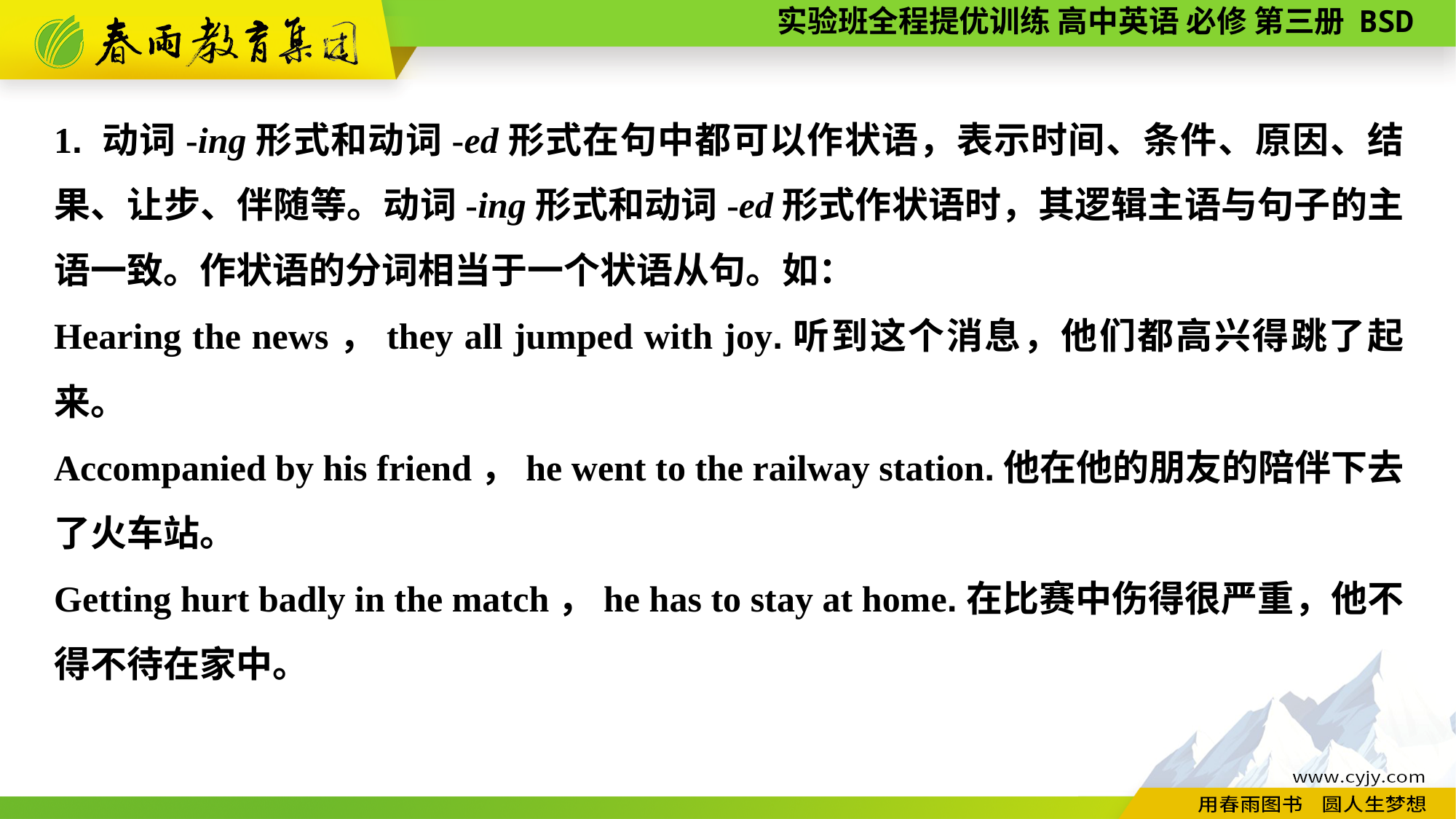

1. 动词-ing形式和动词-ed形式在句中都可以作状语，表示时间、条件、原因、结果、让步、伴随等。动词-ing形式和动词-ed形式作状语时，其逻辑主语与句子的主语一致。作状语的分词相当于一个状语从句。如：
Hearing the news，they all jumped with joy.听到这个消息，他们都高兴得跳了起来。
Accompanied by his friend，he went to the railway station.他在他的朋友的陪伴下去了火车站。
Getting hurt badly in the match，he has to stay at home.在比赛中伤得很严重，他不得不待在家中。